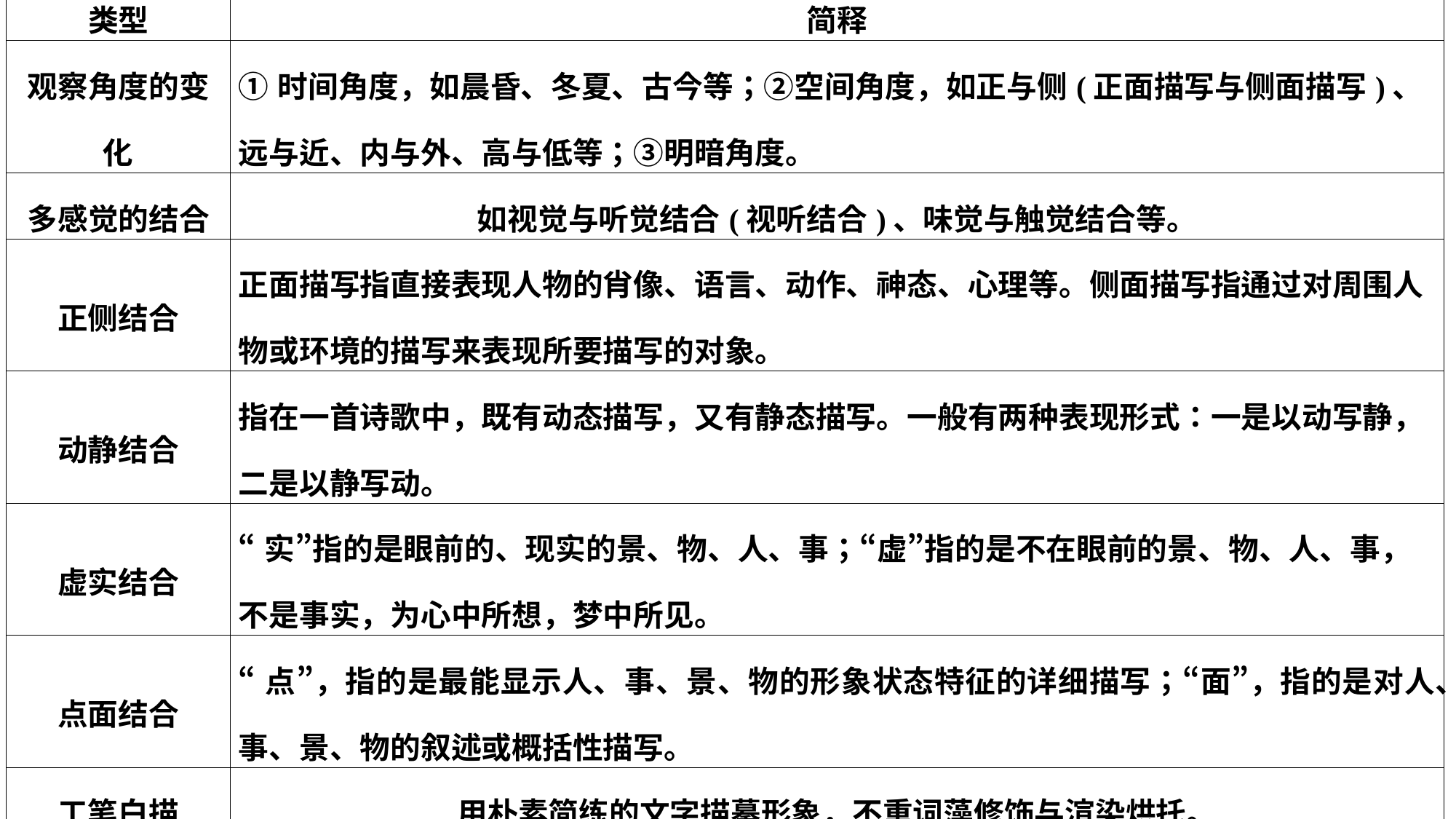

| 类型 | 简释 |
| --- | --- |
| 观察角度的变化 | ①时间角度，如晨昏、冬夏、古今等；②空间角度，如正与侧(正面描写与侧面描写)、远与近、内与外、高与低等；③明暗角度。 |
| 多感觉的结合 | 如视觉与听觉结合(视听结合)、味觉与触觉结合等。 |
| 正侧结合 | 正面描写指直接表现人物的肖像、语言、动作、神态、心理等。侧面描写指通过对周围人物或环境的描写来表现所要描写的对象。 |
| 动静结合 | 指在一首诗歌中，既有动态描写，又有静态描写。一般有两种表现形式：一是以动写静，二是以静写动。 |
| 虚实结合 | “实”指的是眼前的、现实的景、物、人、事；“虚”指的是不在眼前的景、物、人、事，不是事实，为心中所想，梦中所见。 |
| 点面结合 | “点”，指的是最能显示人、事、景、物的形象状态特征的详细描写；“面”，指的是对人、事、景、物的叙述或概括性描写。 |
| 工笔白描 | 用朴素简练的文字描摹形象，不重词藻修饰与渲染烘托。 |
| 细节描写 | 把细小的事物，如一个动作、一种表情、一个特点，用特写镜头放大，通过准确、生动、细致的描绘，使读者“如见其人”“如睹其物”。 |

| 类型 | 简释 |
| --- | --- |
| 观察角度的变化 | ①时间角度，如晨昏、冬夏、古今等；②空间角度，如正与侧(正面描写与侧面描写)、远与近、内与外、高与低等；③明暗角度。 |
| 多感觉的结合 | 如视觉与听觉结合(视听结合)、味觉与触觉结合等。 |
| 正侧结合 | 正面描写指直接表现人物的肖像、语言、动作、神态、心理等。侧面描写指通过对周围人物或环境的描写来表现所要描写的对象。 |
| 动静结合 | 指在一首诗歌中，既有动态描写，又有静态描写。一般有两种表现形式：一是以动写静，二是以静写动。 |
| 虚实结合 | “实”指的是眼前的、现实的景、物、人、事；“虚”指的是不在眼前的景、物、人、事，不是事实，为心中所想，梦中所见。 |
| 点面结合 | “点”，指的是最能显示人、事、景、物的形象状态特征的详细描写；“面”，指的是对人、事、景、物的叙述或概括性描写。 |
| 工笔白描 | 用朴素简练的文字描摹形象，不重词藻修饰与渲染烘托。 |
| 细节描写 | 把细小的事物，如一个动作、一种表情、一个特点，用特写镜头放大，通过准确、生动、细致的描绘，使读者“如见其人”“如睹其物”。 |
| 类型 | 简释 |
| --- | --- |
| 观察角度的变化 | ①时间角度，如晨昏、冬夏、古今等；②空间角度，如正与侧(正面描写与侧面描写)、远与近、内与外、高与低等；③明暗角度。 |
| 多感觉的结合 | 如视觉与听觉结合(视听结合)、味觉与触觉结合等。 |
| 正侧结合 | 正面描写指直接表现人物的肖像、语言、动作、神态、心理等。侧面描写指通过对周围人物或环境的描写来表现所要描写的对象。 |
| 动静结合 | 指在一首诗歌中，既有动态描写，又有静态描写。一般有两种表现形式：一是以动写静，二是以静写动。 |
| 虚实结合 | “实”指的是眼前的、现实的景、物、人、事；“虚”指的是不在眼前的景、物、人、事，不是事实，为心中所想，梦中所见。 |
| 点面结合 | “点”，指的是最能显示人、事、景、物的形象状态特征的详细描写；“面”，指的是对人、事、景、物的叙述或概括性描写。 |
| 工笔白描 | 用朴素简练的文字描摹形象，不重词藻修饰与渲染烘托。 |
| 细节描写 | 把细小的事物，如一个动作、一种表情、一个特点，用特写镜头放大，通过准确、生动、细致的描绘，使读者“如见其人”“如睹其物”。 |
| 类型 | 简释 |
| --- | --- |
| 观察角度的变化 | ①时间角度，如晨昏、冬夏、古今等；②空间角度，如正与侧(正面描写与侧面描写)、远与近、内与外、高与低等；③明暗角度。 |
| 多感觉的结合 | 如视觉与听觉结合(视听结合)、味觉与触觉结合等。 |
| 正侧结合 | 正面描写指直接表现人物的肖像、语言、动作、神态、心理等。侧面描写指通过对周围人物或环境的描写来表现所要描写的对象。 |
| 动静结合 | 指在一首诗歌中，既有动态描写，又有静态描写。一般有两种表现形式：一是以动写静，二是以静写动。 |
| 虚实结合 | “实”指的是眼前的、现实的景、物、人、事；“虚”指的是不在眼前的景、物、人、事，不是事实，为心中所想，梦中所见。 |
| 点面结合 | “点”，指的是最能显示人、事、景、物的形象状态特征的详细描写；“面”，指的是对人、事、景、物的叙述或概括性描写。 |
| 工笔白描 | 用朴素简练的文字描摹形象，不重词藻修饰与渲染烘托。 |
| 细节描写 | 把细小的事物，如一个动作、一种表情、一个特点，用特写镜头放大，通过准确、生动、细致的描绘，使读者“如见其人”“如睹其物”。 |